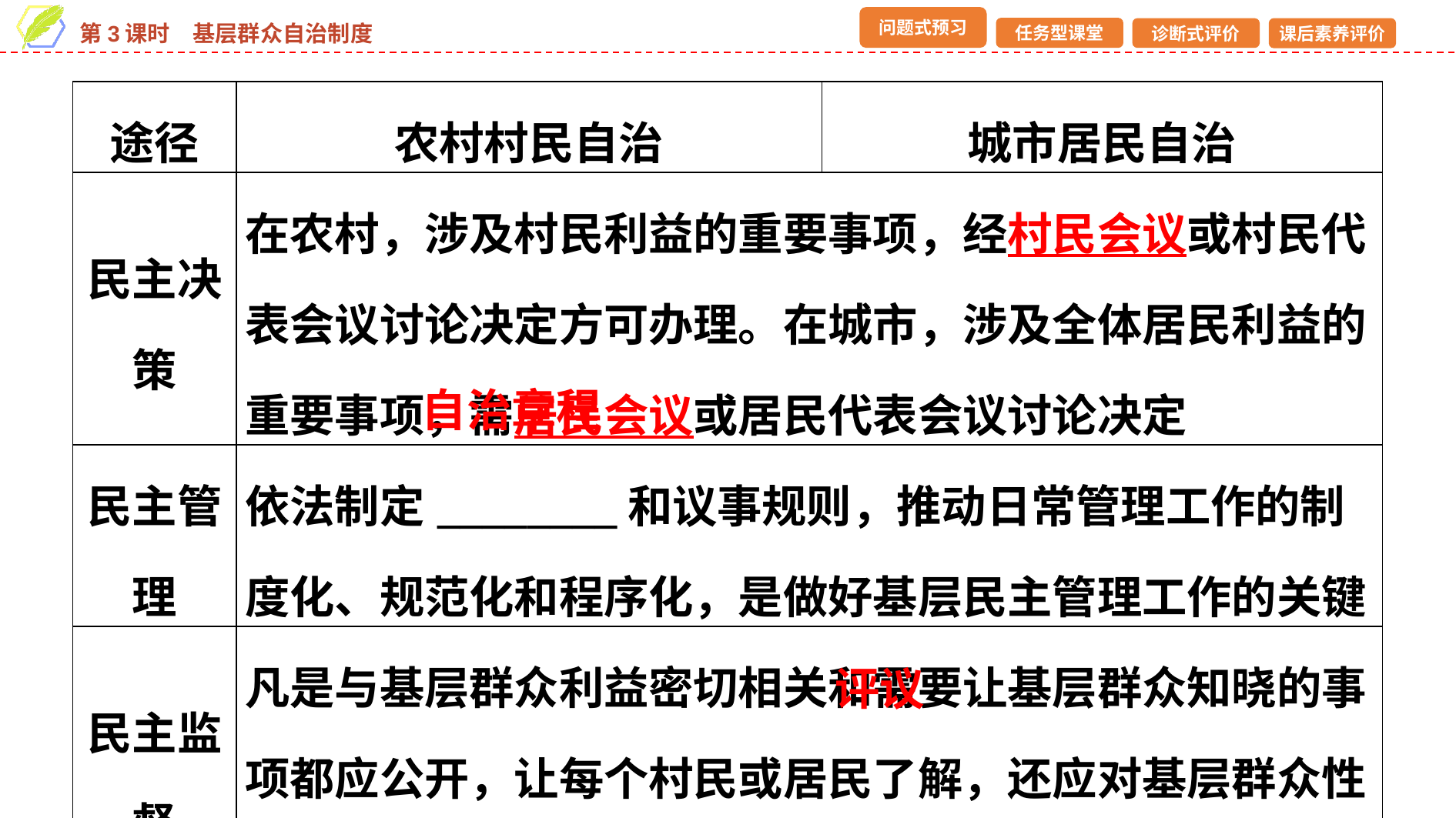

| 途径 | 农村村民自治 | 城市居民自治 |
| --- | --- | --- |
| 民主决策 | 在农村，涉及村民利益的重要事项，经村民会议或村民代表会议讨论决定方可办理。在城市，涉及全体居民利益的重要事项，需居民会议或居民代表会议讨论决定 |  |
| 民主管理 | 依法制定\_\_\_\_\_\_\_\_和议事规则，推动日常管理工作的制度化、规范化和程序化，是做好基层民主管理工作的关键 |  |
| 民主监督 | 凡是与基层群众利益密切相关和需要让基层群众知晓的事项都应公开，让每个村民或居民了解，还应对基层群众性自治组织的实际管理工作进行\_\_\_\_ |  |
自治章程
评议